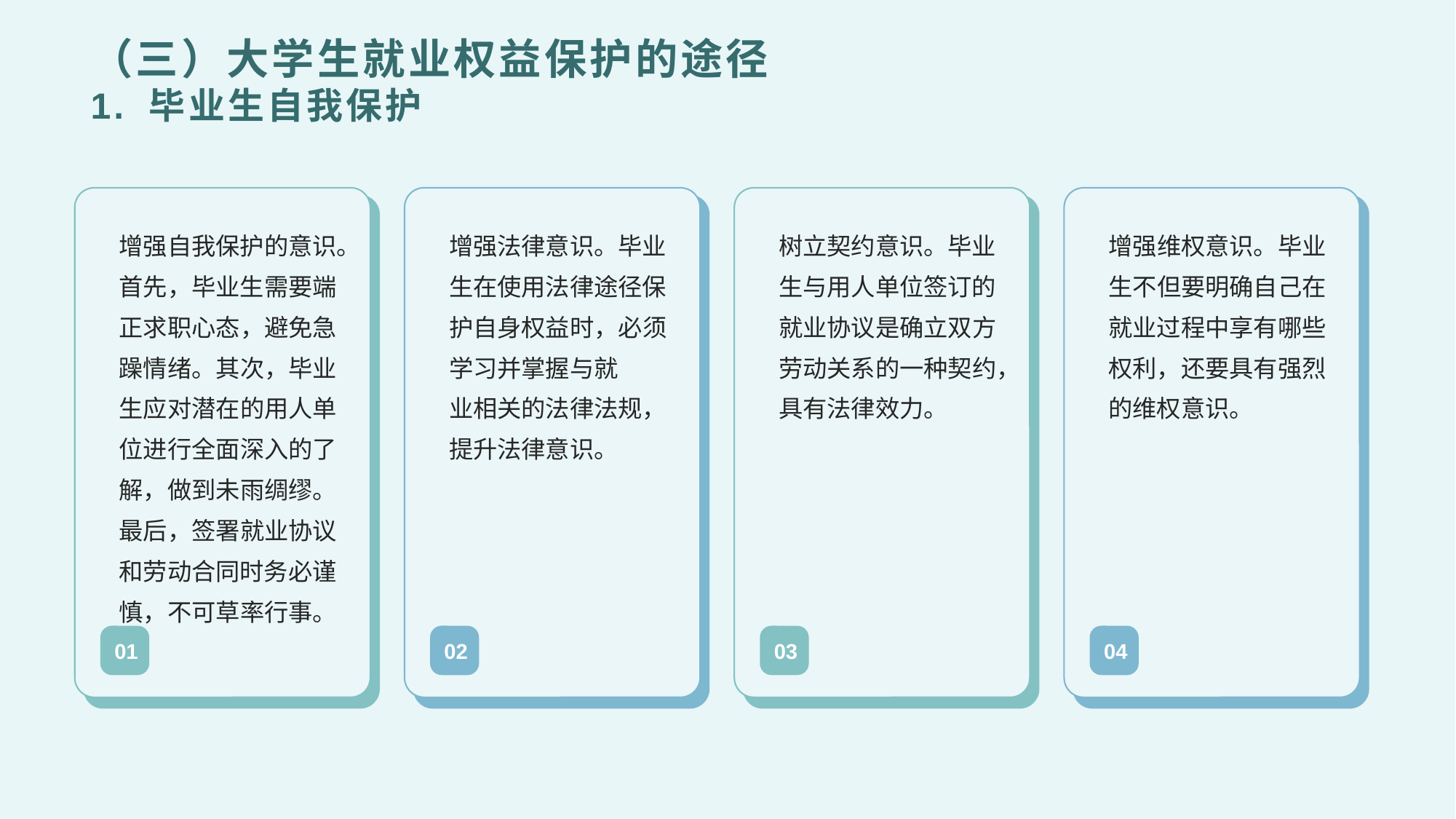

（三）大学生就业权益保护的途径
1. 毕业生自我保护
增强自我保护的意识。
首先，毕业生需要端正求职心态，避免急躁情绪。其次，毕业生应对潜在的用人单位进行全面深入的了解，做到未雨绸缪。最后，签署就业协议和劳动合同时务必谨慎，不可草率行事。
增强法律意识。毕业生在使用法律途径保护自身权益时，必须学习并掌握与就
业相关的法律法规，提升法律意识。
树立契约意识。毕业生与用人单位签订的就业协议是确立双方劳动关系的一种契约，具有法律效力。
增强维权意识。毕业生不但要明确自己在就业过程中享有哪些权利，还要具有强烈的维权意识。

01
02
03
04